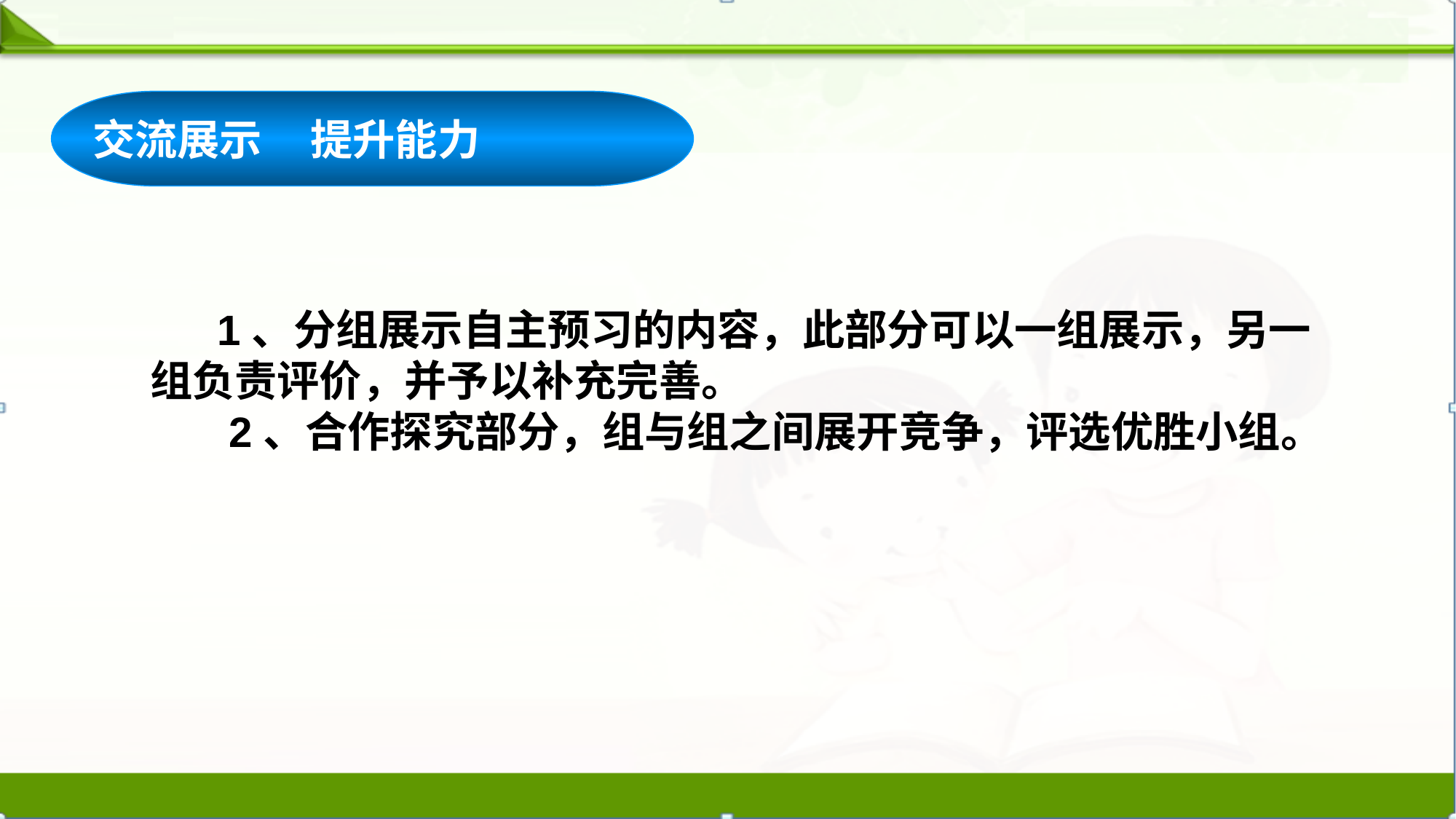

交流展示     提升能力
   1、分组展示自主预习的内容，此部分可以一组展示，另一组负责评价，并予以补充完善。
    2、合作探究部分，组与组之间展开竞争，评选优胜小组。